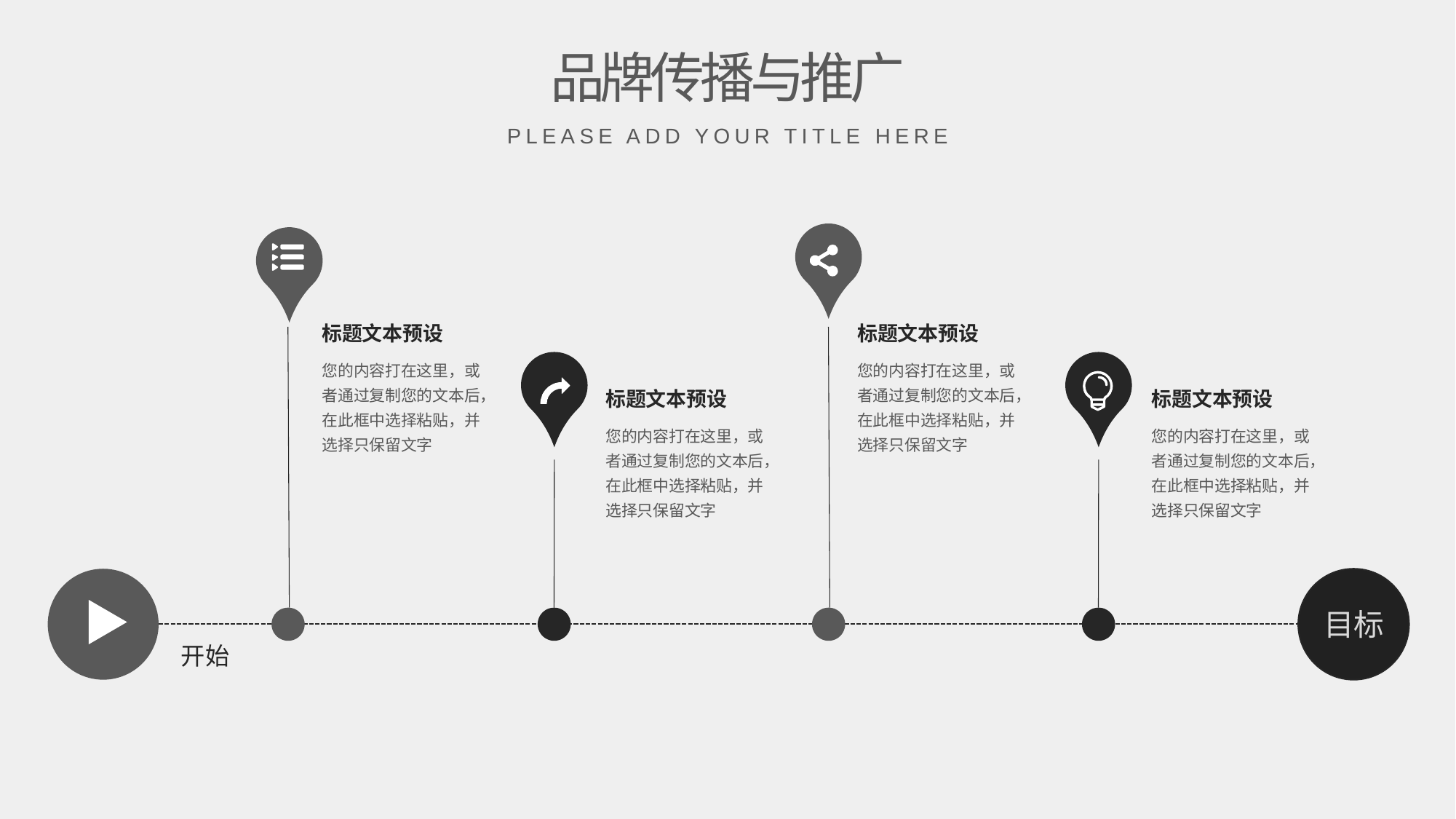

品牌传播与推广
PLEASE ADD YOUR TITLE HERE

标题文本预设
您的内容打在这里，或者通过复制您的文本后，在此框中选择粘贴，并选择只保留文字
标题文本预设
您的内容打在这里，或者通过复制您的文本后，在此框中选择粘贴，并选择只保留文字

标题文本预设
您的内容打在这里，或者通过复制您的文本后，在此框中选择粘贴，并选择只保留文字
标题文本预设
您的内容打在这里，或者通过复制您的文本后，在此框中选择粘贴，并选择只保留文字

目标

开始